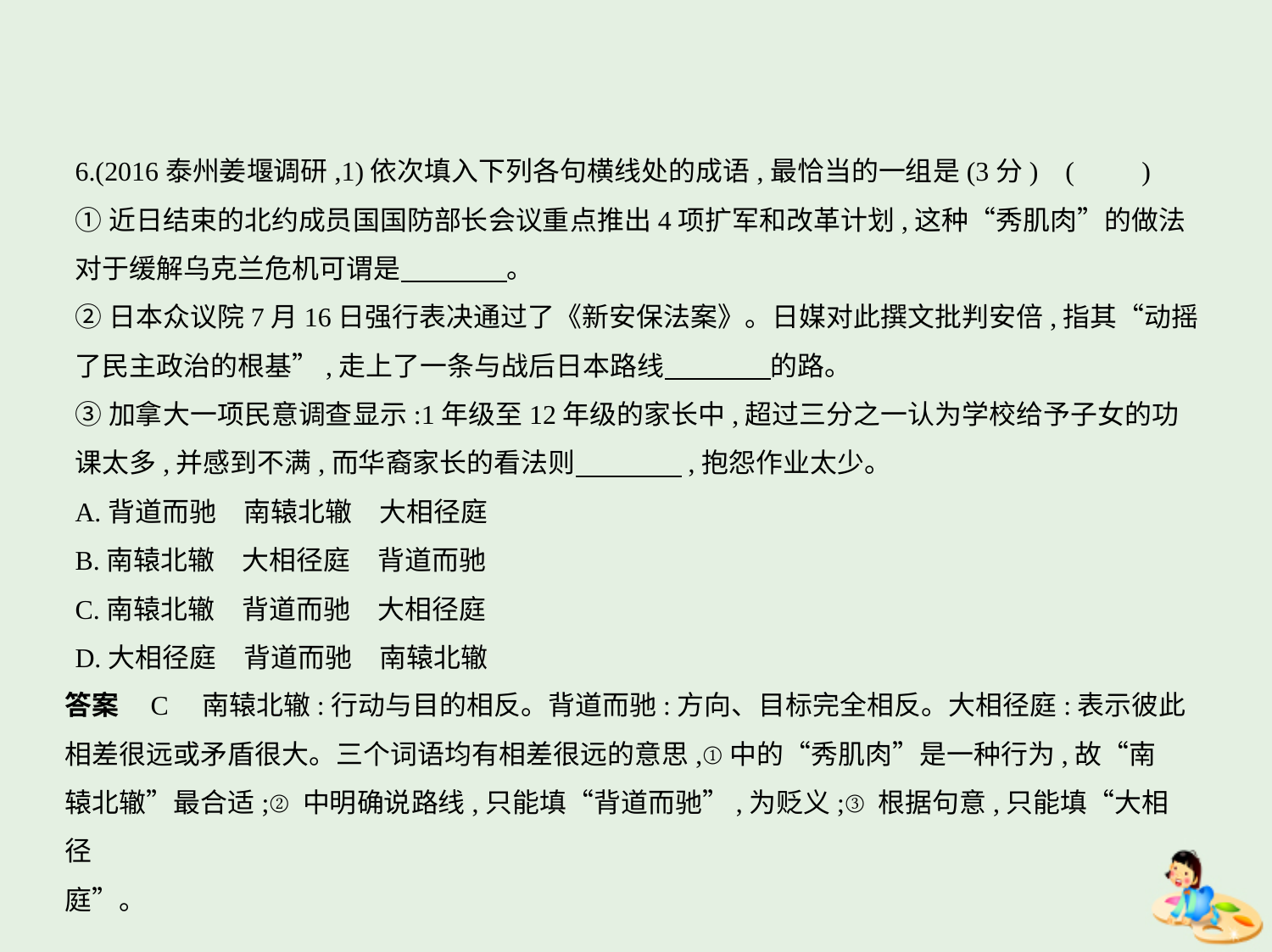

6.(2016泰州姜堰调研,1)依次填入下列各句横线处的成语,最恰当的一组是(3分) (　　)
①近日结束的北约成员国国防部长会议重点推出4项扩军和改革计划,这种“秀肌肉”的做法
对于缓解乌克兰危机可谓是　　　    。
②日本众议院7月16日强行表决通过了《新安保法案》。日媒对此撰文批判安倍,指其“动摇
了民主政治的根基”,走上了一条与战后日本路线　　　    的路。
③加拿大一项民意调查显示:1年级至12年级的家长中,超过三分之一认为学校给予子女的功
课太多,并感到不满,而华裔家长的看法则　　　    ,抱怨作业太少。
A.背道而驰　南辕北辙　大相径庭
B.南辕北辙　大相径庭　背道而驰
C.南辕北辙　背道而驰　大相径庭
D.大相径庭　背道而驰　南辕北辙
答案    C　南辕北辙:行动与目的相反。背道而驰:方向、目标完全相反。大相径庭:表示彼此
相差很远或矛盾很大。三个词语均有相差很远的意思,①中的“秀肌肉”是一种行为,故“南
辕北辙”最合适;②中明确说路线,只能填“背道而驰”,为贬义;③根据句意,只能填“大相径
庭”。